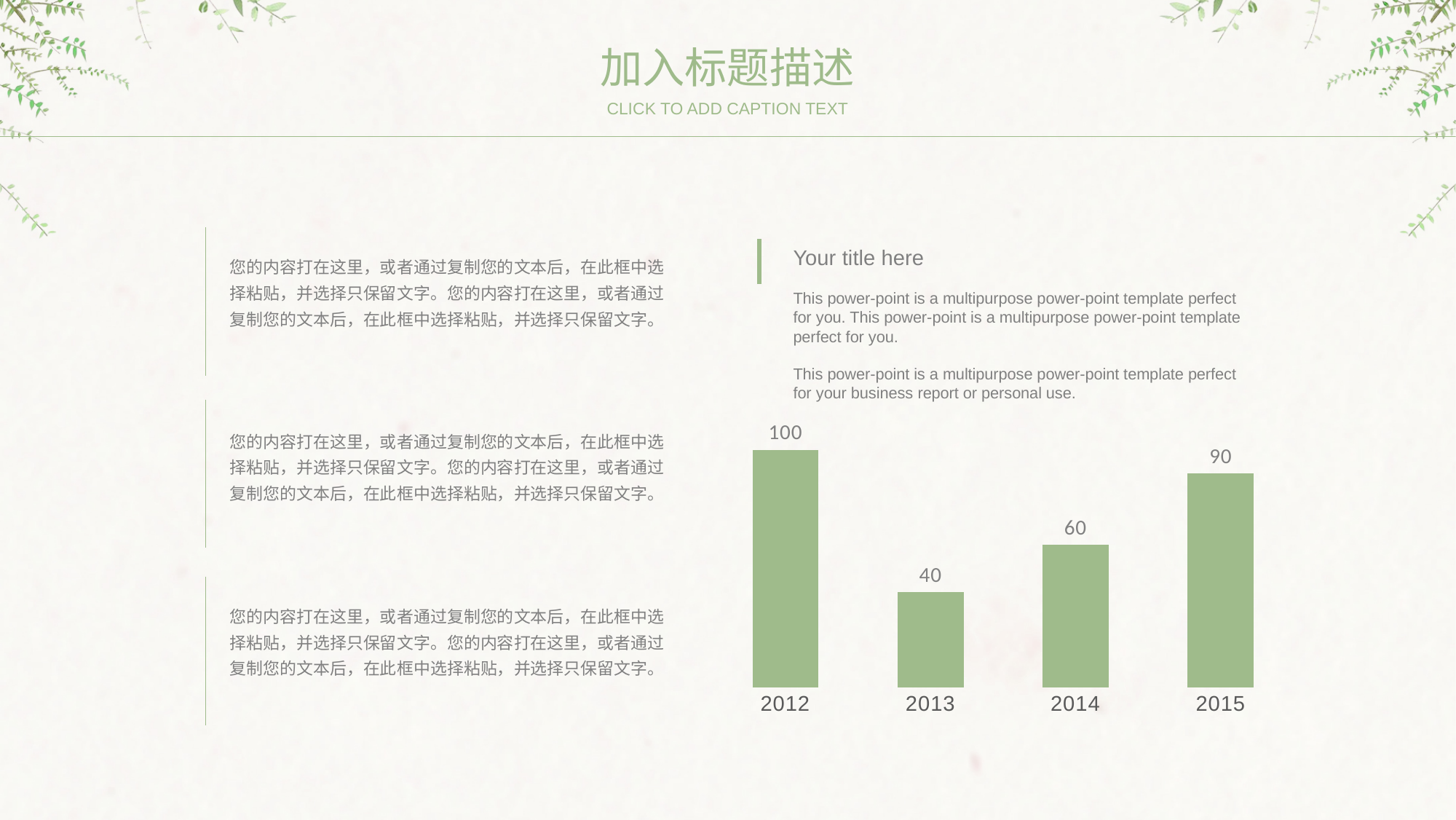

加入标题描述
CLICK TO ADD CAPTION TEXT
您的内容打在这里，或者通过复制您的文本后，在此框中选择粘贴，并选择只保留文字。您的内容打在这里，或者通过复制您的文本后，在此框中选择粘贴，并选择只保留文字。
您的内容打在这里，或者通过复制您的文本后，在此框中选择粘贴，并选择只保留文字。您的内容打在这里，或者通过复制您的文本后，在此框中选择粘贴，并选择只保留文字。
您的内容打在这里，或者通过复制您的文本后，在此框中选择粘贴，并选择只保留文字。您的内容打在这里，或者通过复制您的文本后，在此框中选择粘贴，并选择只保留文字。
Your title here
This power-point is a multipurpose power-point template perfect for you. This power-point is a multipurpose power-point template perfect for you.
This power-point is a multipurpose power-point template perfect for your business report or personal use.

### Chart

| Category | 系列 1 |
|---|---|
| 2012 | 100.0 |
| 2013 | 40.0 |
| 2014 | 60.0 |
| 2015 | 90.0 |